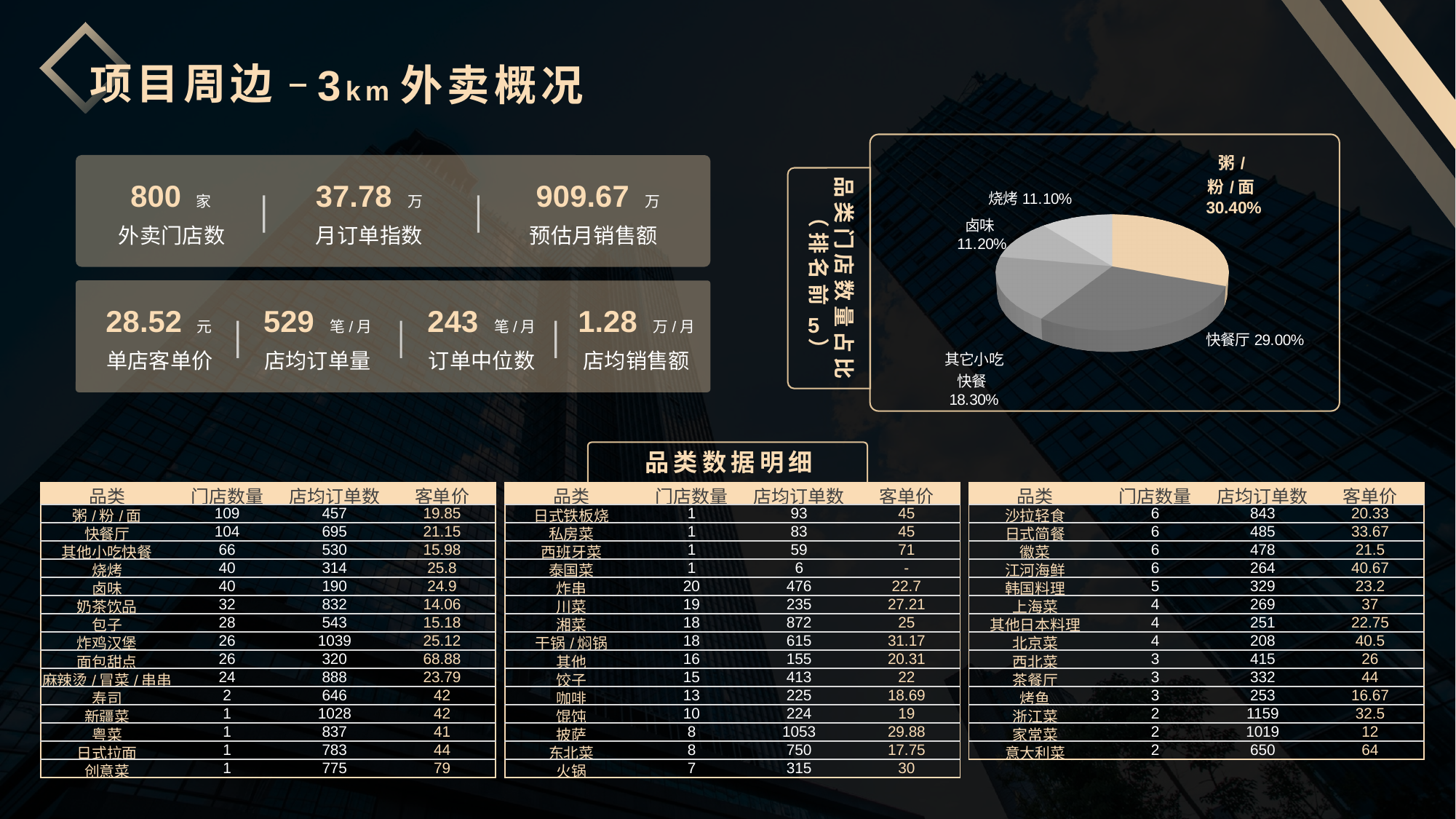

项目周边
3km外卖概况

[unsupported chart]

800 家
37.78 万
909.67 万
品类门店数量占比
（排名前   ）
外卖门店数
月订单指数
预估月销售额

28.52 元
529 笔/月
243 笔/月
1.28 万/月
5
单店客单价
店均订单量
订单中位数
店均销售额
品类数据明细

| 品类 | 门店数量 | 店均订单数 | 客单价 |
| --- | --- | --- | --- |
| 粥/粉/面 | 109 | 457 | 19.85 |
| 快餐厅 | 104 | 695 | 21.15 |
| 其他小吃快餐 | 66 | 530 | 15.98 |
| 烧烤 | 40 | 314 | 25.8 |
| 卤味 | 40 | 190 | 24.9 |
| 奶茶饮品 | 32 | 832 | 14.06 |
| 包子 | 28 | 543 | 15.18 |
| 炸鸡汉堡 | 26 | 1039 | 25.12 |
| 面包甜点 | 26 | 320 | 68.88 |
| 麻辣烫/冒菜/串串 | 24 | 888 | 23.79 |
| 寿司 | 2 | 646 | 42 |
| 新疆菜 | 1 | 1028 | 42 |
| 粤菜 | 1 | 837 | 41 |
| 日式拉面 | 1 | 783 | 44 |
| 创意菜 | 1 | 775 | 79 |
| 品类 | 门店数量 | 店均订单数 | 客单价 |
| --- | --- | --- | --- |
| 日式铁板烧 | 1 | 93 | 45 |
| 私房菜 | 1 | 83 | 45 |
| 西班牙菜 | 1 | 59 | 71 |
| 泰国菜 | 1 | 6 | - |
| 炸串 | 20 | 476 | 22.7 |
| 川菜 | 19 | 235 | 27.21 |
| 湘菜 | 18 | 872 | 25 |
| 干锅/焖锅 | 18 | 615 | 31.17 |
| 其他 | 16 | 155 | 20.31 |
| 饺子 | 15 | 413 | 22 |
| 咖啡 | 13 | 225 | 18.69 |
| 馄饨 | 10 | 224 | 19 |
| 披萨 | 8 | 1053 | 29.88 |
| 东北菜 | 8 | 750 | 17.75 |
| 火锅 | 7 | 315 | 30 |
| 品类 | 门店数量 | 店均订单数 | 客单价 |
| --- | --- | --- | --- |
| 沙拉轻食 | 6 | 843 | 20.33 |
| 日式简餐 | 6 | 485 | 33.67 |
| 徽菜 | 6 | 478 | 21.5 |
| 江河海鲜 | 6 | 264 | 40.67 |
| 韩国料理 | 5 | 329 | 23.2 |
| 上海菜 | 4 | 269 | 37 |
| 其他日本料理 | 4 | 251 | 22.75 |
| 北京菜 | 4 | 208 | 40.5 |
| 西北菜 | 3 | 415 | 26 |
| 茶餐厅 | 3 | 332 | 44 |
| 烤鱼 | 3 | 253 | 16.67 |
| 浙江菜 | 2 | 1159 | 32.5 |
| 家常菜 | 2 | 1019 | 12 |
| 意大利菜 | 2 | 650 | 64 |